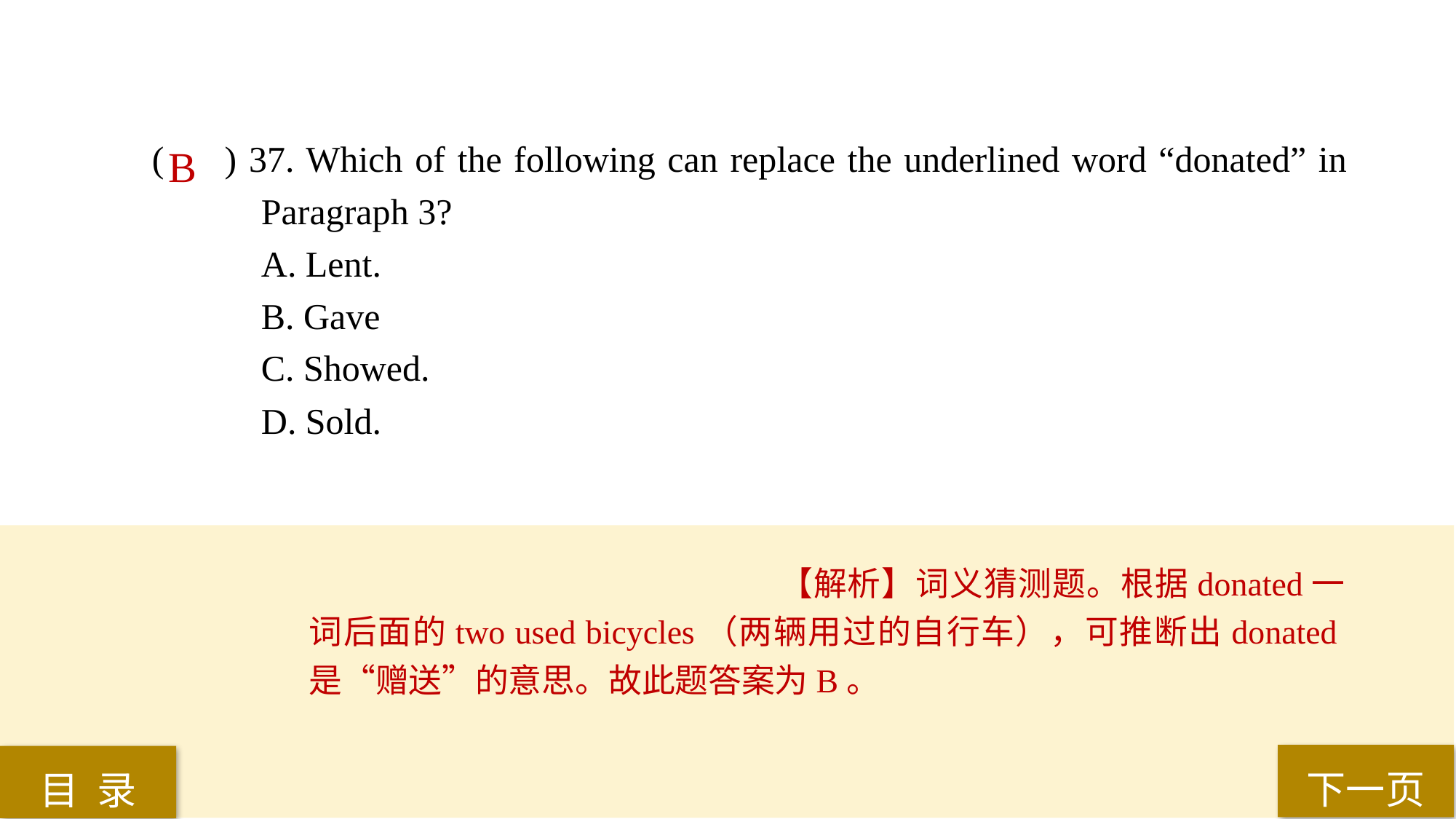

(     ) 37. Which of the following can replace the underlined word “donated” in 	Paragraph 3?
A. Lent.
B. Gave
C. Showed.
D. Sold.
B
【解析】词义猜测题。根据donated一词后面的two used bicycles（两辆用过的自行车），可推断出donated是“赠送”的意思。故此题答案为B。